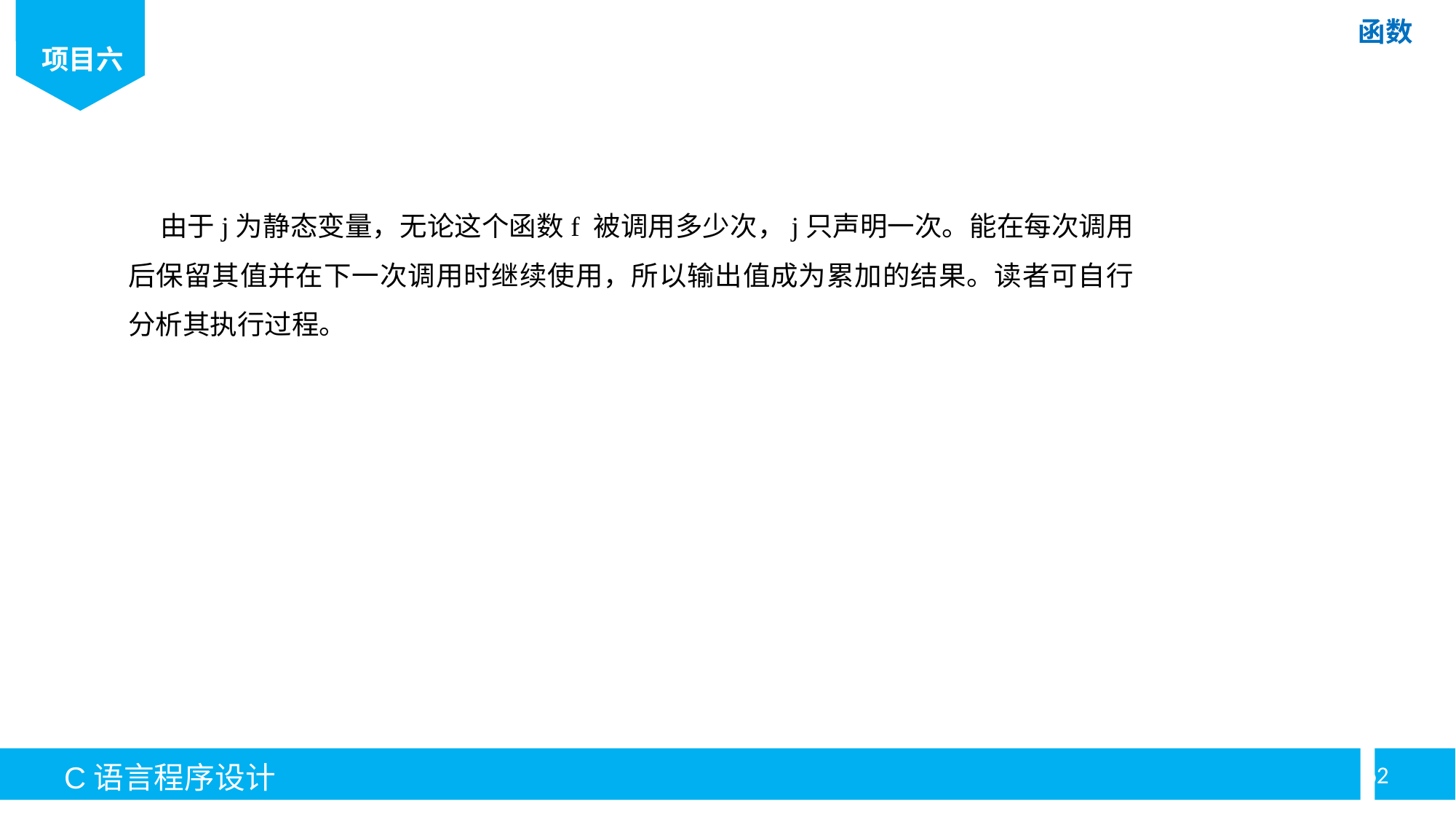

由于j为静态变量，无论这个函数f 被调用多少次，j只声明一次。能在每次调用后保留其值并在下一次调用时继续使用，所以输出值成为累加的结果。读者可自行分析其执行过程。